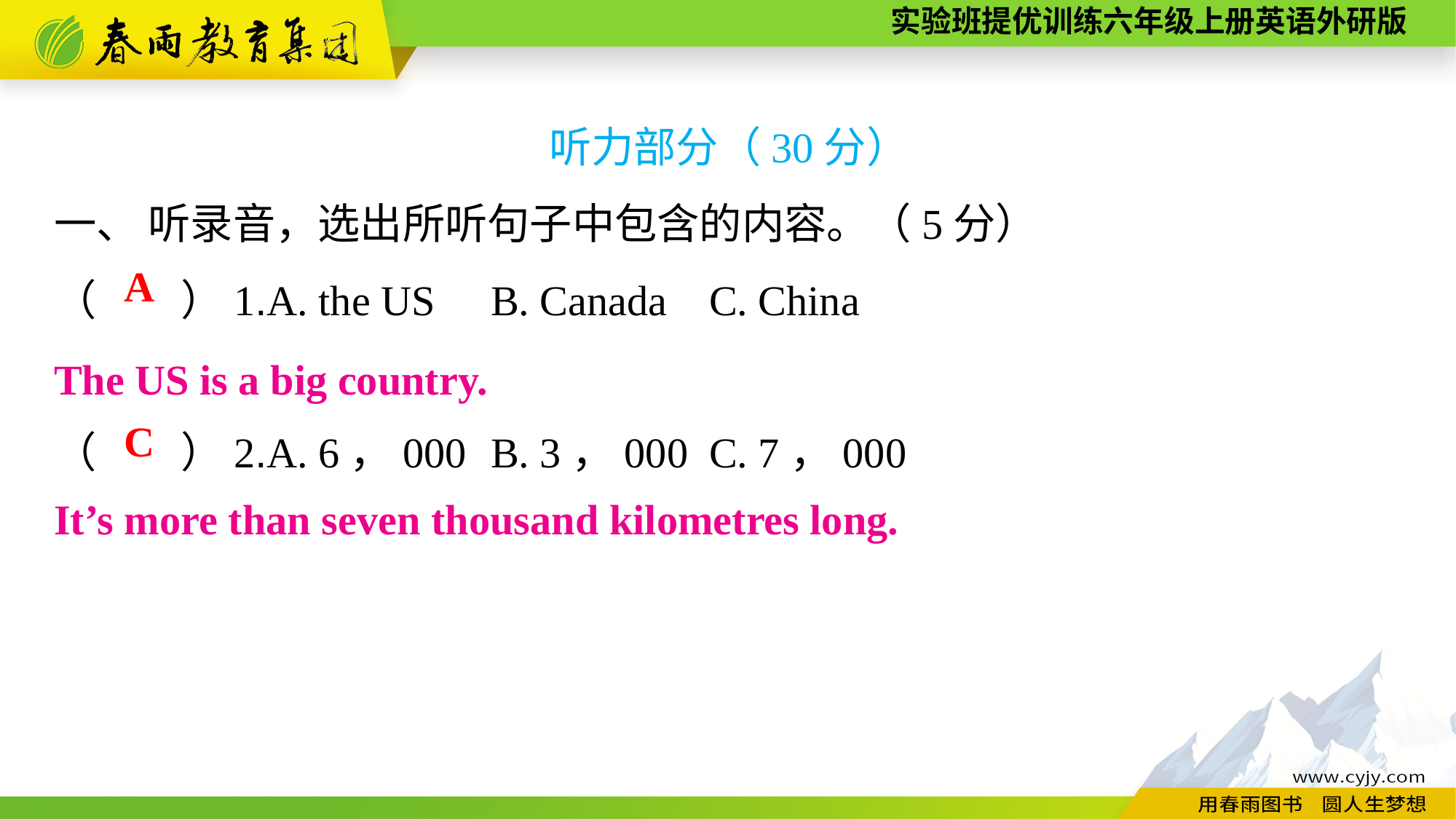

听力部分（30分）
一、 听录音，选出所听句子中包含的内容。（5分）
（　　）1.A. the US	B. Canada	C. China

（　　）2.A. 6，000	B. 3，000	C. 7，000
A
The US is a big country.
C
It’s more than seven thousand kilometres long.